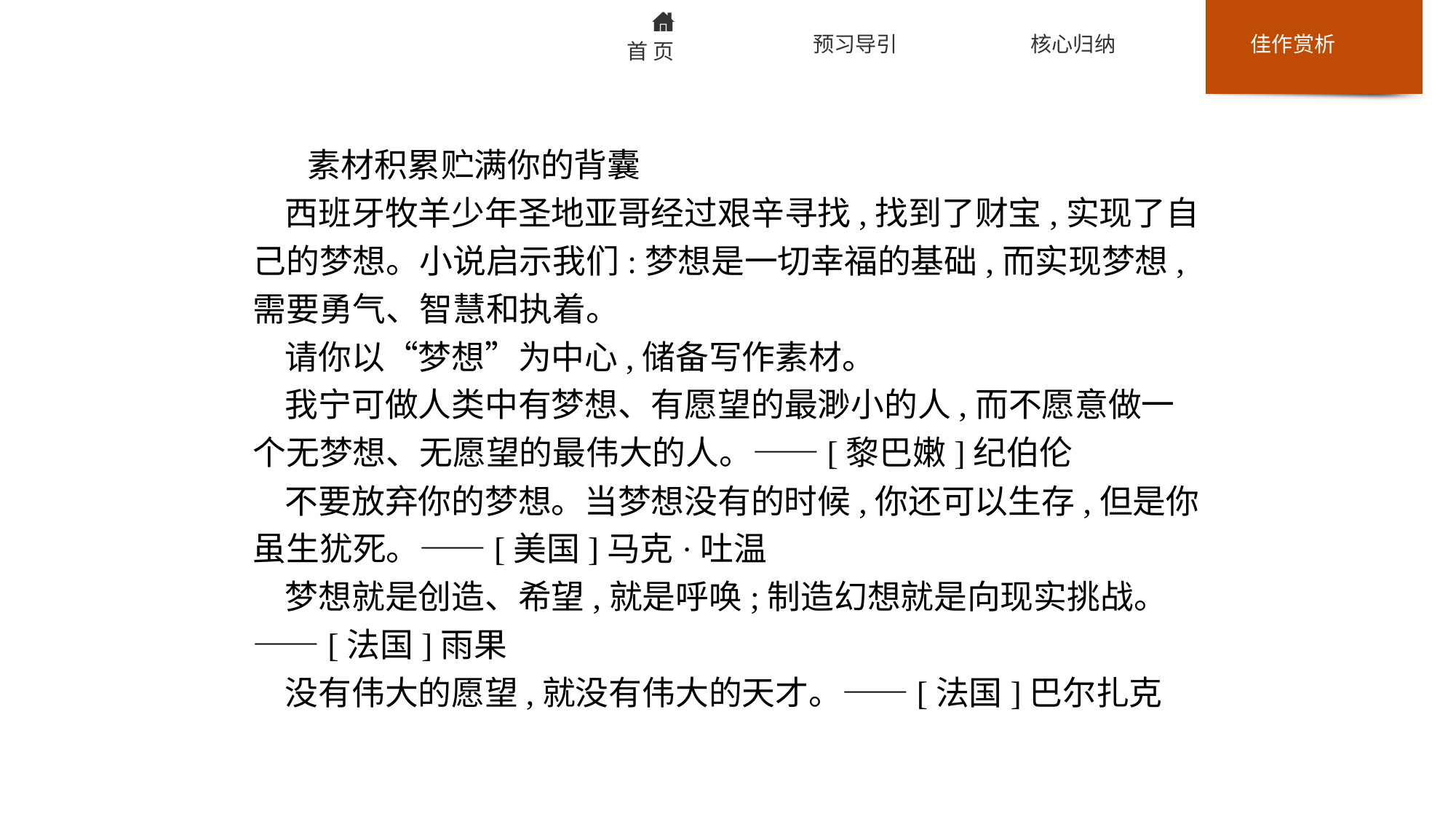

素材积累贮满你的背囊
西班牙牧羊少年圣地亚哥经过艰辛寻找,找到了财宝,实现了自己的梦想。小说启示我们:梦想是一切幸福的基础,而实现梦想,需要勇气、智慧和执着。
请你以“梦想”为中心,储备写作素材。
我宁可做人类中有梦想、有愿望的最渺小的人,而不愿意做一个无梦想、无愿望的最伟大的人。——[黎巴嫩]纪伯伦
不要放弃你的梦想。当梦想没有的时候,你还可以生存,但是你虽生犹死。——[美国]马克·吐温
梦想就是创造、希望,就是呼唤;制造幻想就是向现实挑战。——[法国]雨果
没有伟大的愿望,就没有伟大的天才。——[法国]巴尔扎克